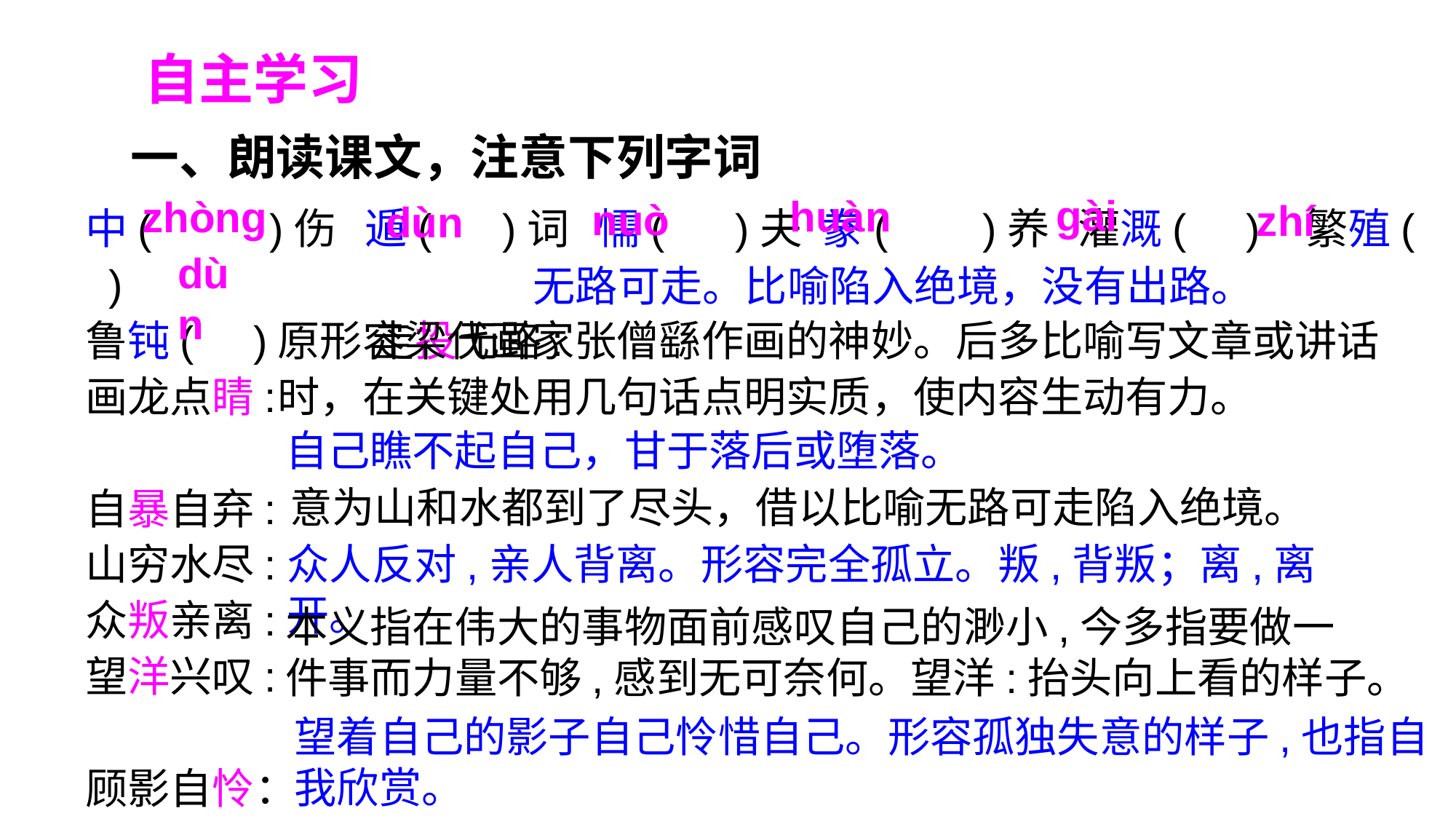

自主学习
一、朗读课文，注意下列字词
gài
huàn
zhòng
nuò
zhí
dùn
中(          )伤   遁(      )词   懦(      )夫  豢(        )养   灌溉(     )   繁殖(     )
鲁钝(     )        走投无路:
画龙点睛:

自暴自弃:
山穷水尽:
众叛亲离:
望洋兴叹:

顾影自怜：

dùn
无路可走。比喻陷入绝境，没有出路。
原形容梁代画家张僧繇作画的神妙。后多比喻写文章或讲话时，在关键处用几句话点明实质，使内容生动有力。
自己瞧不起自己，甘于落后或堕落。
意为山和水都到了尽头，借以比喻无路可走陷入绝境。
众人反对,亲人背离。形容完全孤立。叛,背叛；离,离开。
本义指在伟大的事物面前感叹自己的渺小,今多指要做一件事而力量不够,感到无可奈何。望洋:抬头向上看的样子。
望着自己的影子自己怜惜自己。形容孤独失意的样子,也指自我欣赏。